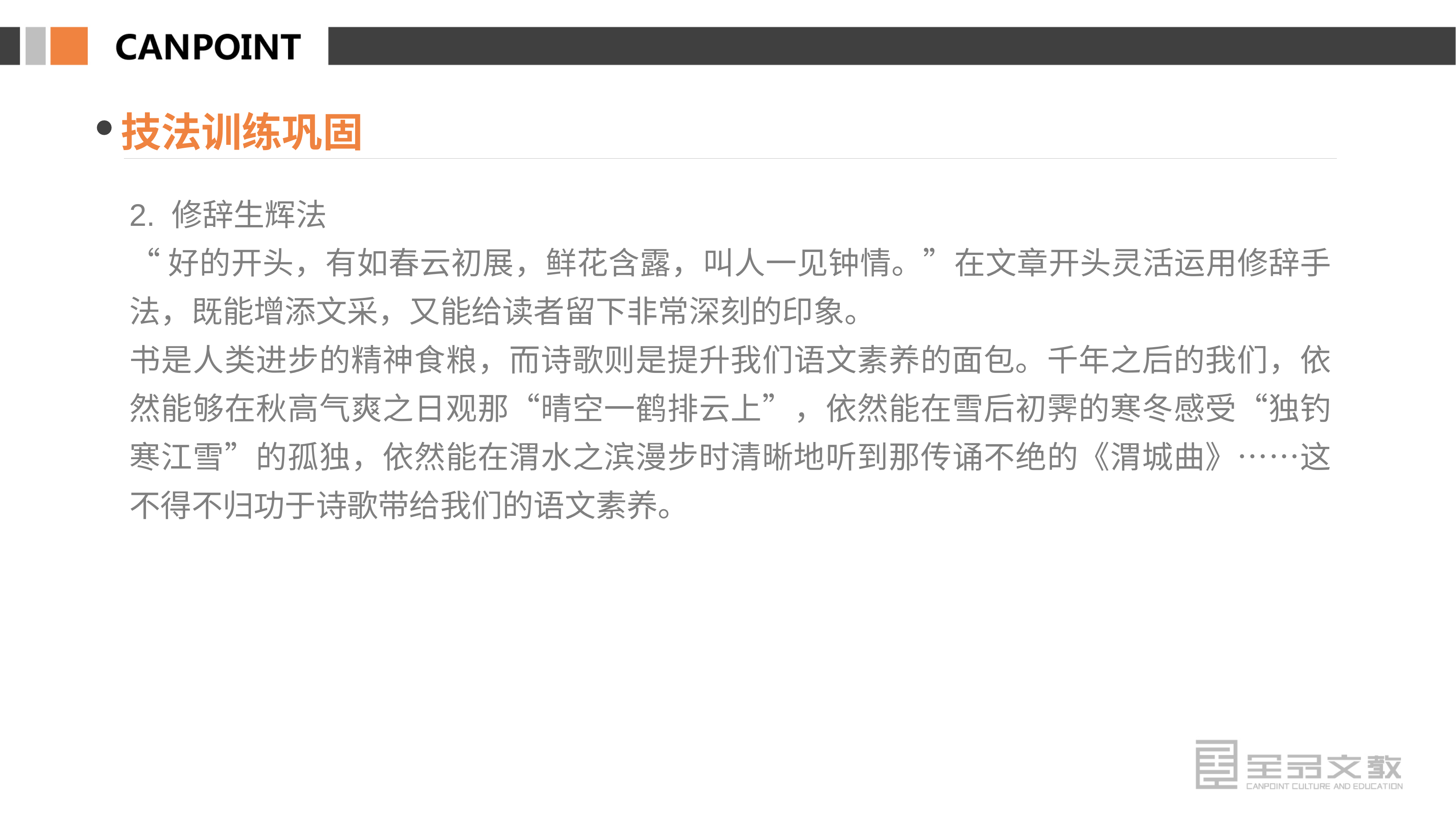

技法训练巩固

2. 修辞生辉法
“好的开头，有如春云初展，鲜花含露，叫人一见钟情。”在文章开头灵活运用修辞手法，既能增添文采，又能给读者留下非常深刻的印象。
书是人类进步的精神食粮，而诗歌则是提升我们语文素养的面包。千年之后的我们，依然能够在秋高气爽之日观那“晴空一鹤排云上”，依然能在雪后初霁的寒冬感受“独钓寒江雪”的孤独，依然能在渭水之滨漫步时清晰地听到那传诵不绝的《渭城曲》……这不得不归功于诗歌带给我们的语文素养。